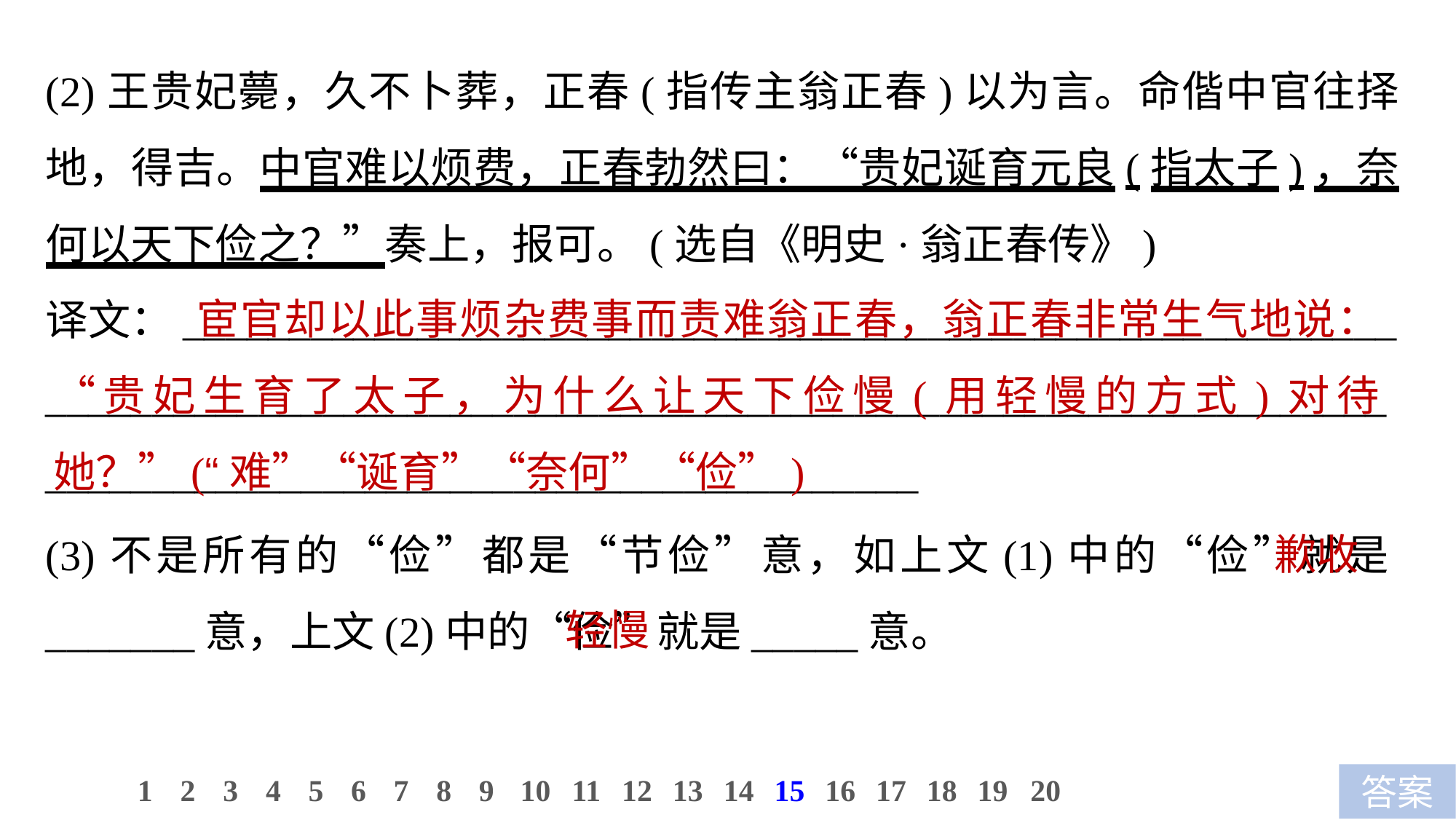

(2)王贵妃薨，久不卜葬，正春(指传主翁正春)以为言。命偕中官往择地，得吉。中官难以烦费，正春勃然曰：“贵妃诞育元良(指太子)，奈何以天下俭之？”奏上，报可。(选自《明史·翁正春传》)
译文：_________________________________________________________
________________________________________________________________________________________________________
            宦官却以此事烦杂费事而责难翁正春，翁正春非常生气地说：“贵妃生育了太子，为什么让天下俭慢(用轻慢的方式)对待她？”(“难”“诞育”“奈何”“俭”)
(3)不是所有的“俭”都是“节俭”意，如上文(1)中的“俭”就是_______意，上文(2)中的“俭”就是_____意。
歉收
轻慢
10
1
2
3
4
5
6
7
8
9
11
12
13
14
15
16
17
18
19
20
答案